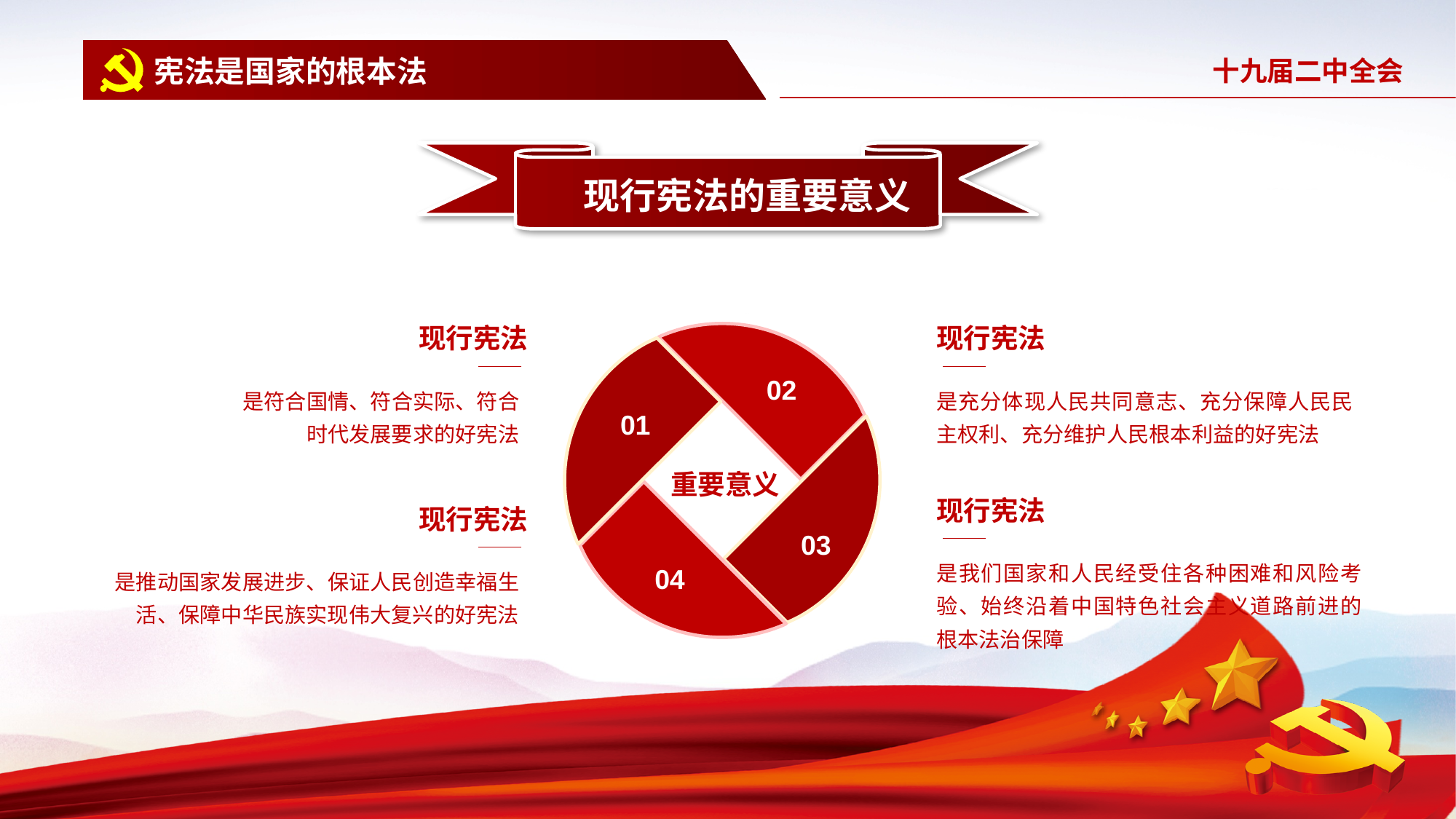

宪法是国家的根本法

 现行宪法的重要意义
现行宪法
现行宪法

02
01
重要意义
03
04
是符合国情、符合实际、符合时代发展要求的好宪法
是充分体现人民共同意志、充分保障人民民主权利、充分维护人民根本利益的好宪法
现行宪法
现行宪法
是我们国家和人民经受住各种困难和风险考验、始终沿着中国特色社会主义道路前进的根本法治保障
是推动国家发展进步、保证人民创造幸福生活、保障中华民族实现伟大复兴的好宪法